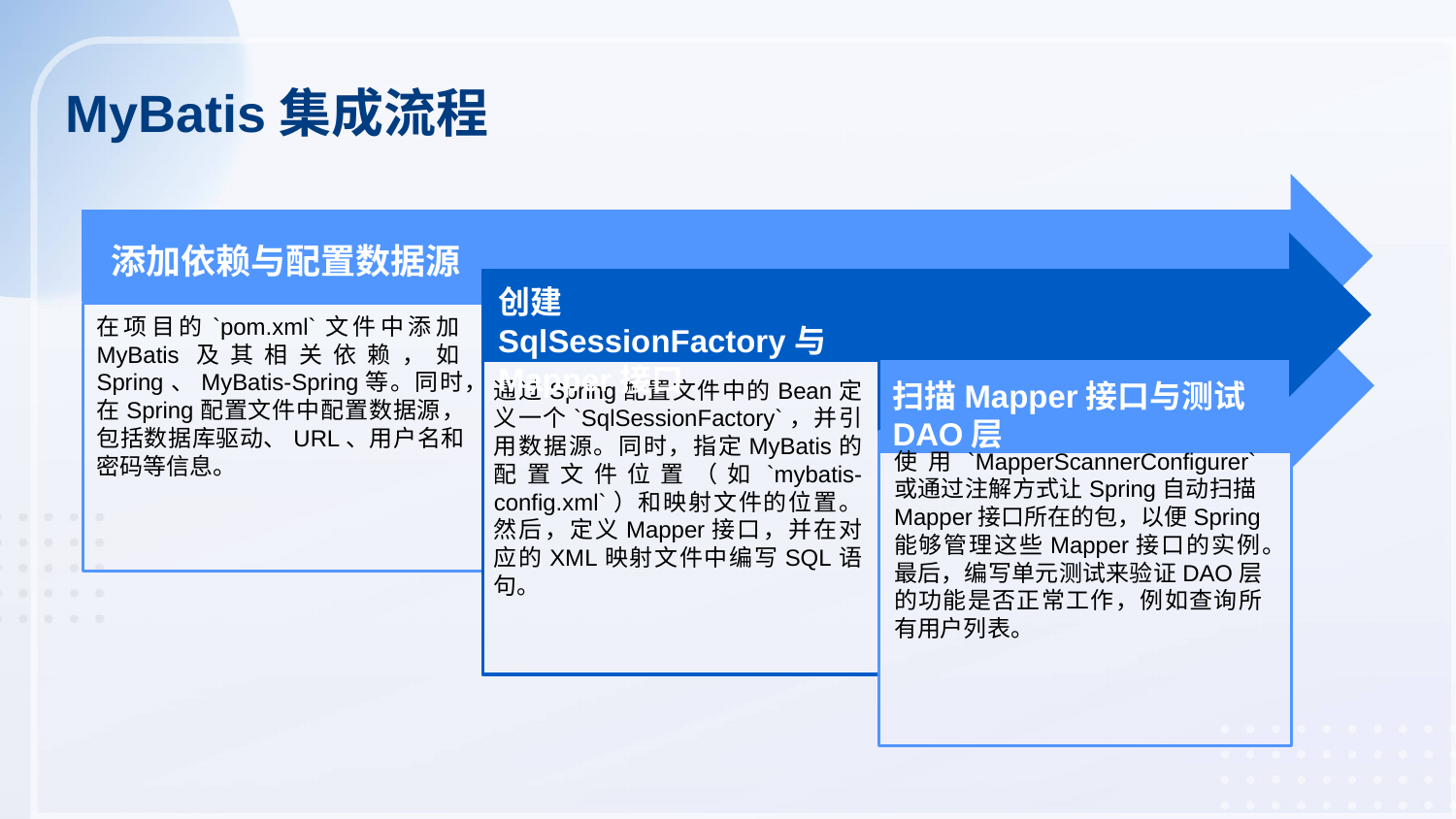

MyBatis集成流程

添加依赖与配置数据源

创建SqlSessionFactory与Mapper接口

在项目的`pom.xml`文件中添加MyBatis及其相关依赖，如Spring、MyBatis-Spring等。同时，在Spring配置文件中配置数据源，包括数据库驱动、URL、用户名和密码等信息。

通过Spring配置文件中的Bean定义一个`SqlSessionFactory`，并引用数据源。同时，指定MyBatis的配置文件位置（如`mybatis-config.xml`）和映射文件的位置。然后，定义Mapper接口，并在对应的XML映射文件中编写SQL语句。

扫描Mapper接口与测试DAO层

使用`MapperScannerConfigurer`或通过注解方式让Spring自动扫描Mapper接口所在的包，以便Spring能够管理这些Mapper接口的实例。最后，编写单元测试来验证DAO层的功能是否正常工作，例如查询所有用户列表。